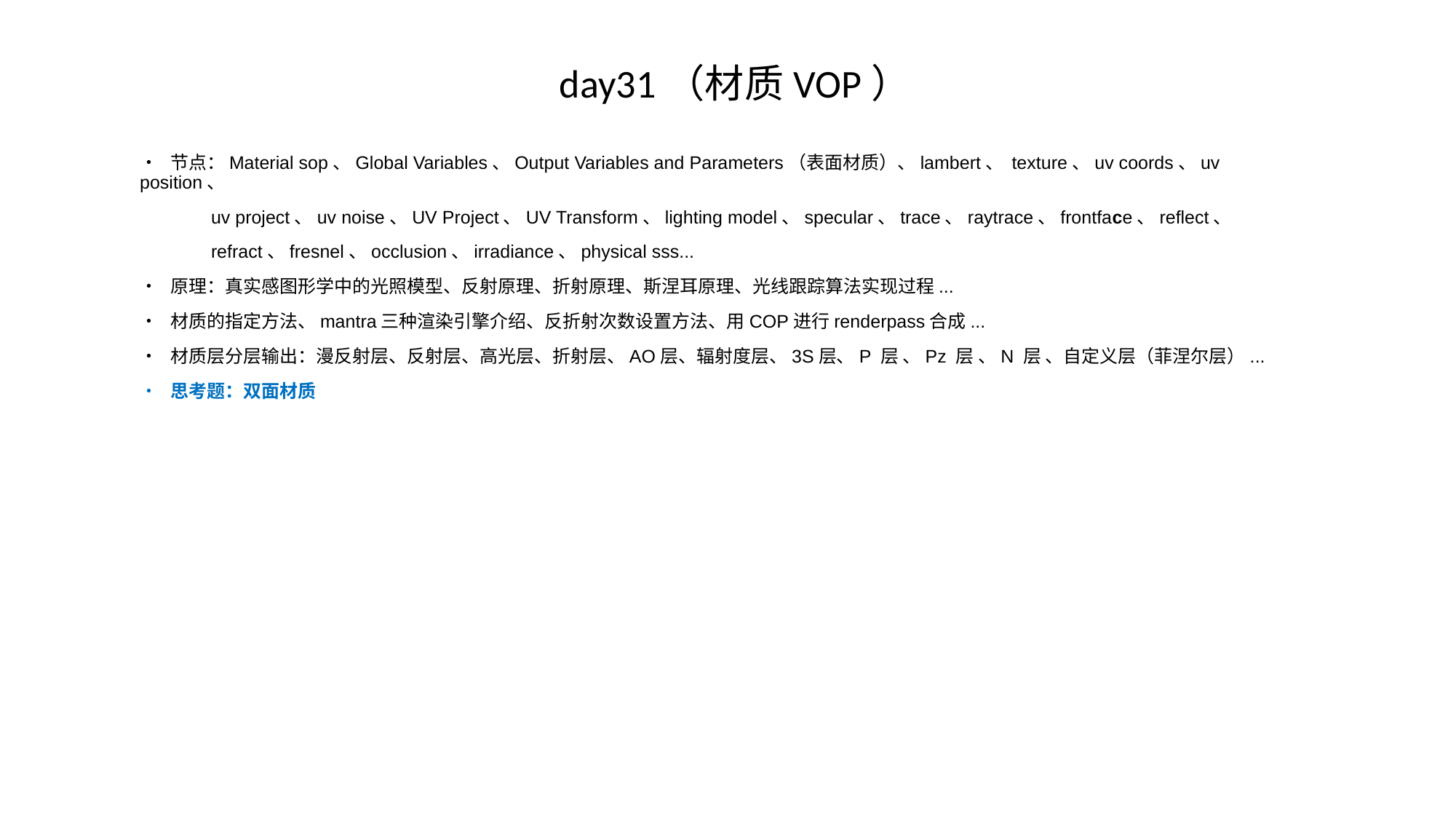

# day31（材质VOP）
•  节点：Material sop、Global Variables、Output Variables and Parameters（表面材质）、lambert、 texture、uv coords、uv position、
              uv project、uv noise、UV Project、UV Transform、lighting model、specular、trace、raytrace、frontface、reflect、
              refract、fresnel、occlusion、irradiance、physical sss...
•  原理：真实感图形学中的光照模型、反射原理、折射原理、斯涅耳原理、光线跟踪算法实现过程...
•  材质的指定方法、mantra三种渲染引擎介绍、反折射次数设置方法、用COP进行renderpass合成...
•  材质层分层输出：漫反射层、反射层、高光层、折射层、AO层、辐射度层、3S层、P 层 、Pz 层 、N 层 、自定义层（菲涅尔层）...
•  思考题：双面材质